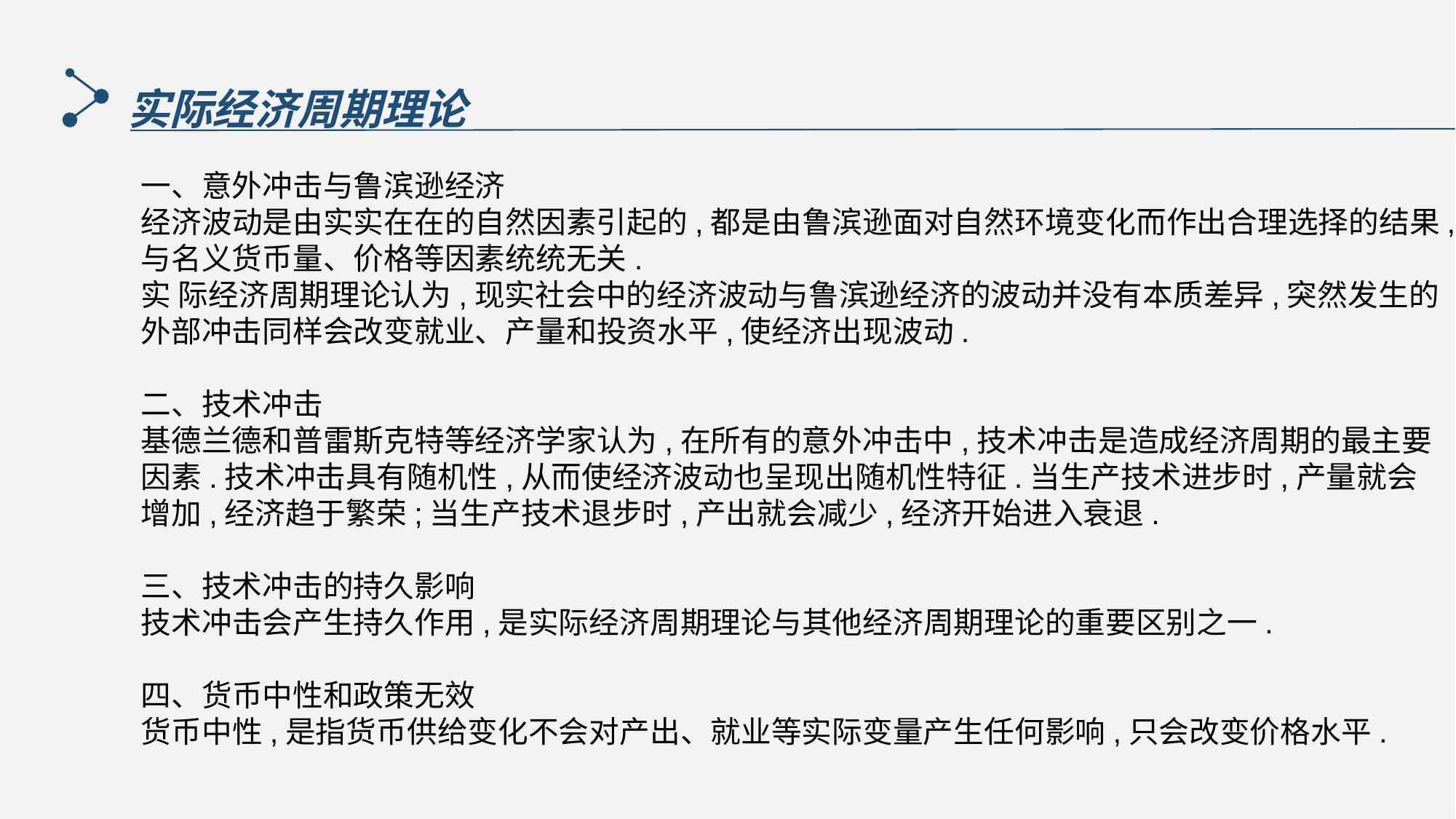

实际经济周期理论
一、意外冲击与鲁滨逊经济
经济波动是由实实在在的自然因素引起的,都是由鲁滨逊面对自然环境变化而作出合理选择的结果,与名义货币量、价格等因素统统无关.
实 际经济周期理论认为,现实社会中的经济波动与鲁滨逊经济的波动并没有本质差异,突然发生的外部冲击同样会改变就业、产量和投资水平,使经济出现波动.

二、技术冲击
基德兰德和普雷斯克特等经济学家认为,在所有的意外冲击中,技术冲击是造成经济周期的最主要因素.技术冲击具有随机性,从而使经济波动也呈现出随机性特征.当生产技术进步时,产量就会增加,经济趋于繁荣;当生产技术退步时,产出就会减少,经济开始进入衰退.

三、技术冲击的持久影响
技术冲击会产生持久作用,是实际经济周期理论与其他经济周期理论的重要区别之一.

四、货币中性和政策无效
货币中性,是指货币供给变化不会对产出、就业等实际变量产生任何影响,只会改变价格水平.